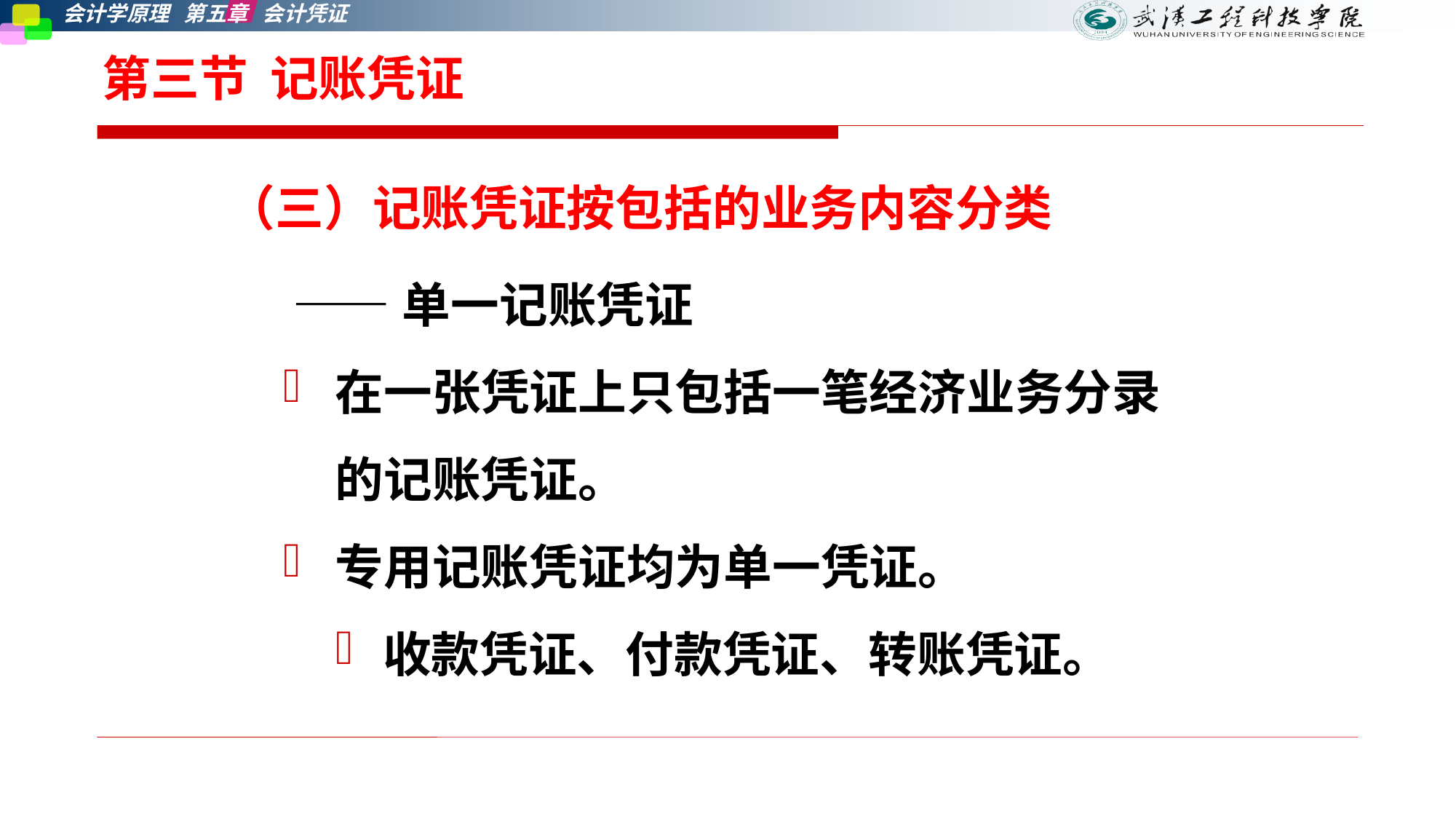

# 第三节  记账凭证
（三）记账凭证按包括的业务内容分类
      ——单一记账凭证
在一张凭证上只包括一笔经济业务分录的记账凭证。
专用记账凭证均为单一凭证。
收款凭证、付款凭证、转账凭证。